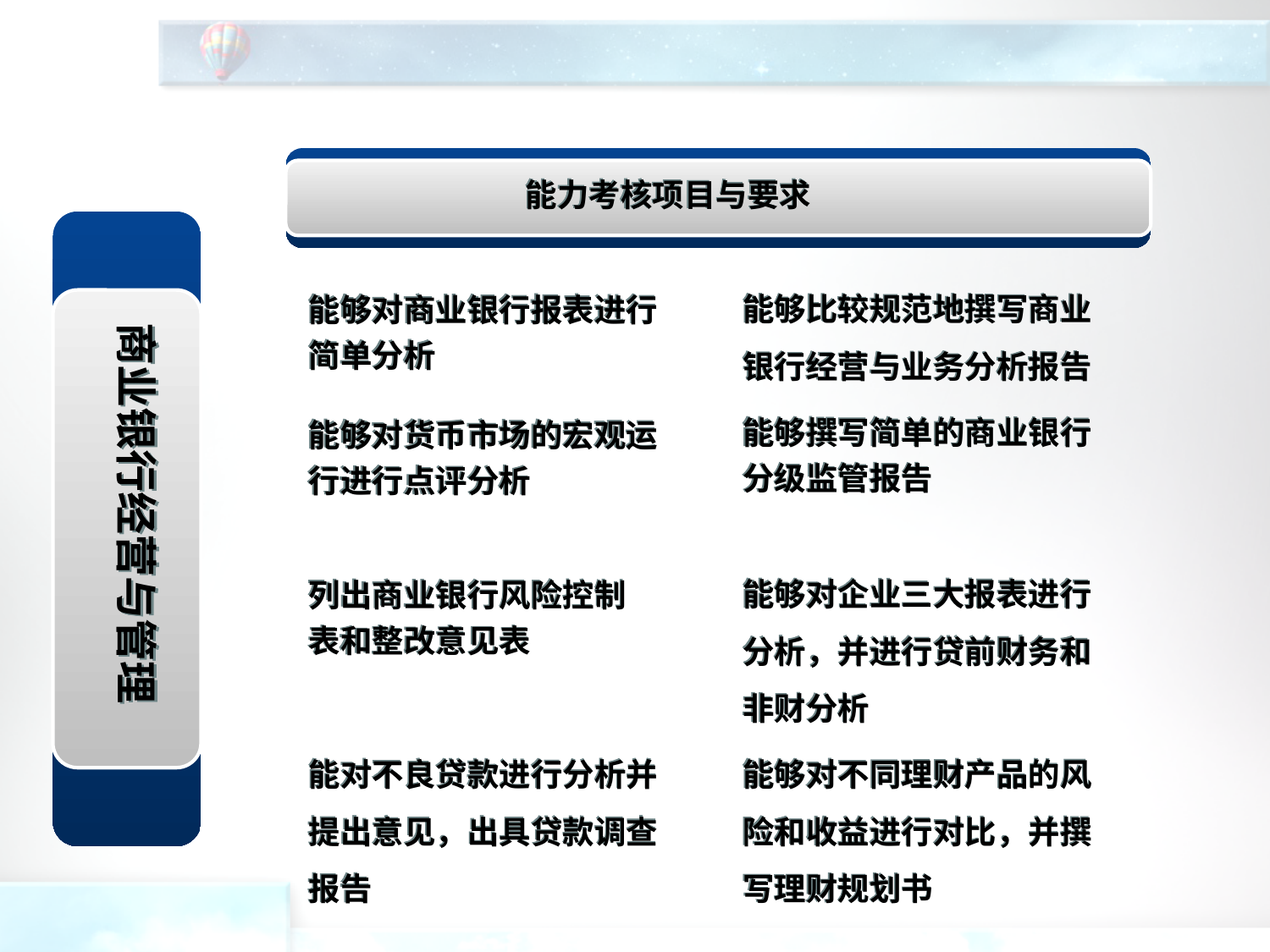

能力考核项目与要求

能够比较规范地撰写商业银行经营与业务分析报告
能够对商业银行报表进行简单分析
商业银行经营与管理
能够撰写简单的商业银行分级监管报告
能够对货币市场的宏观运行进行点评分析
能够对企业三大报表进行分析，并进行贷前财务和非财分析
列出商业银行风险控制表和整改意见表
能对不良贷款进行分析并提出意见，出具贷款调查报告
能够对不同理财产品的风险和收益进行对比，并撰写理财规划书